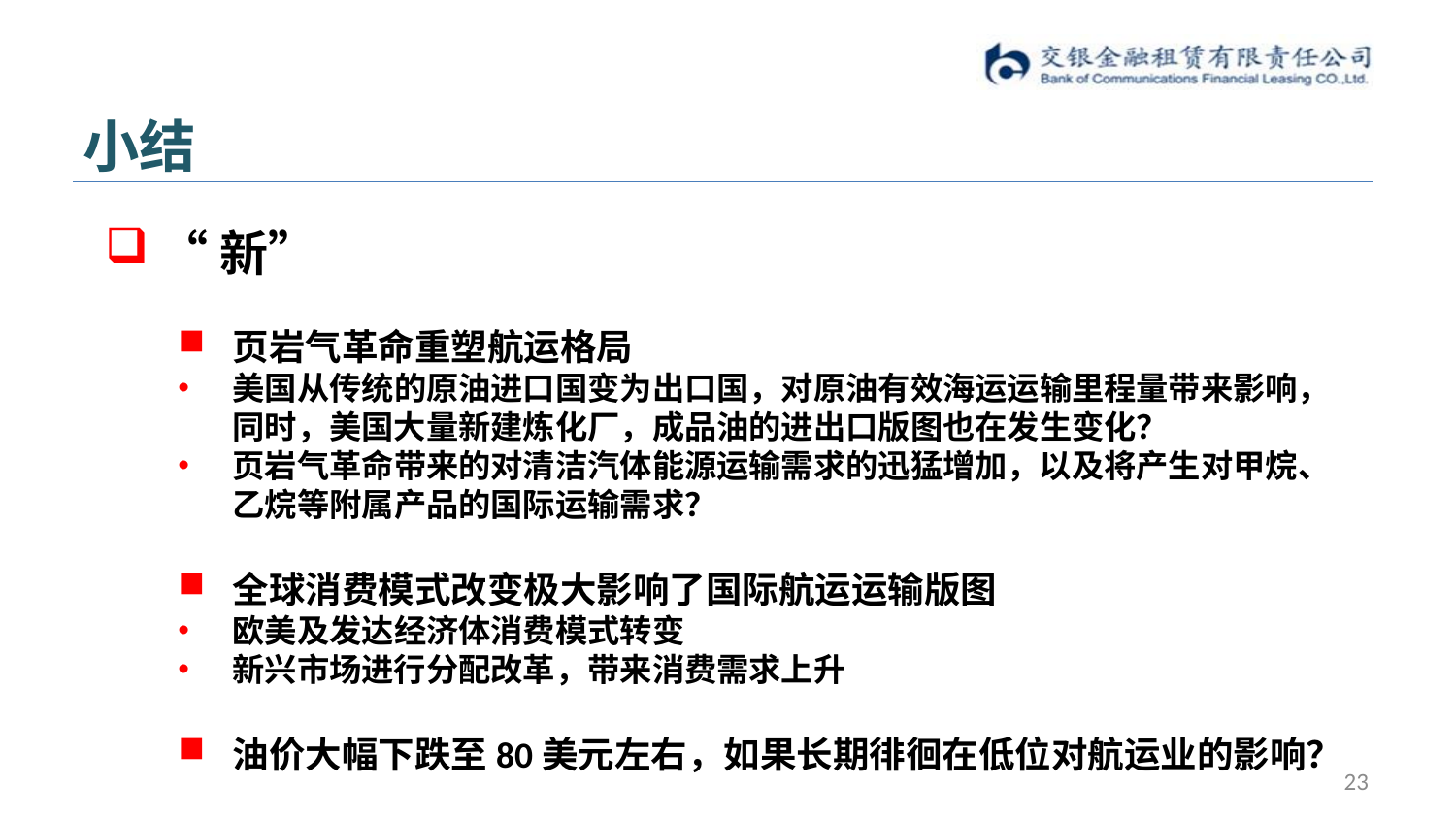

# 小结
“新”
页岩气革命重塑航运格局
美国从传统的原油进口国变为出口国，对原油有效海运运输里程量带来影响，同时，美国大量新建炼化厂，成品油的进出口版图也在发生变化？
页岩气革命带来的对清洁汽体能源运输需求的迅猛增加，以及将产生对甲烷、乙烷等附属产品的国际运输需求？
全球消费模式改变极大影响了国际航运运输版图
欧美及发达经济体消费模式转变
新兴市场进行分配改革，带来消费需求上升
油价大幅下跌至80美元左右，如果长期徘徊在低位对航运业的影响？

23